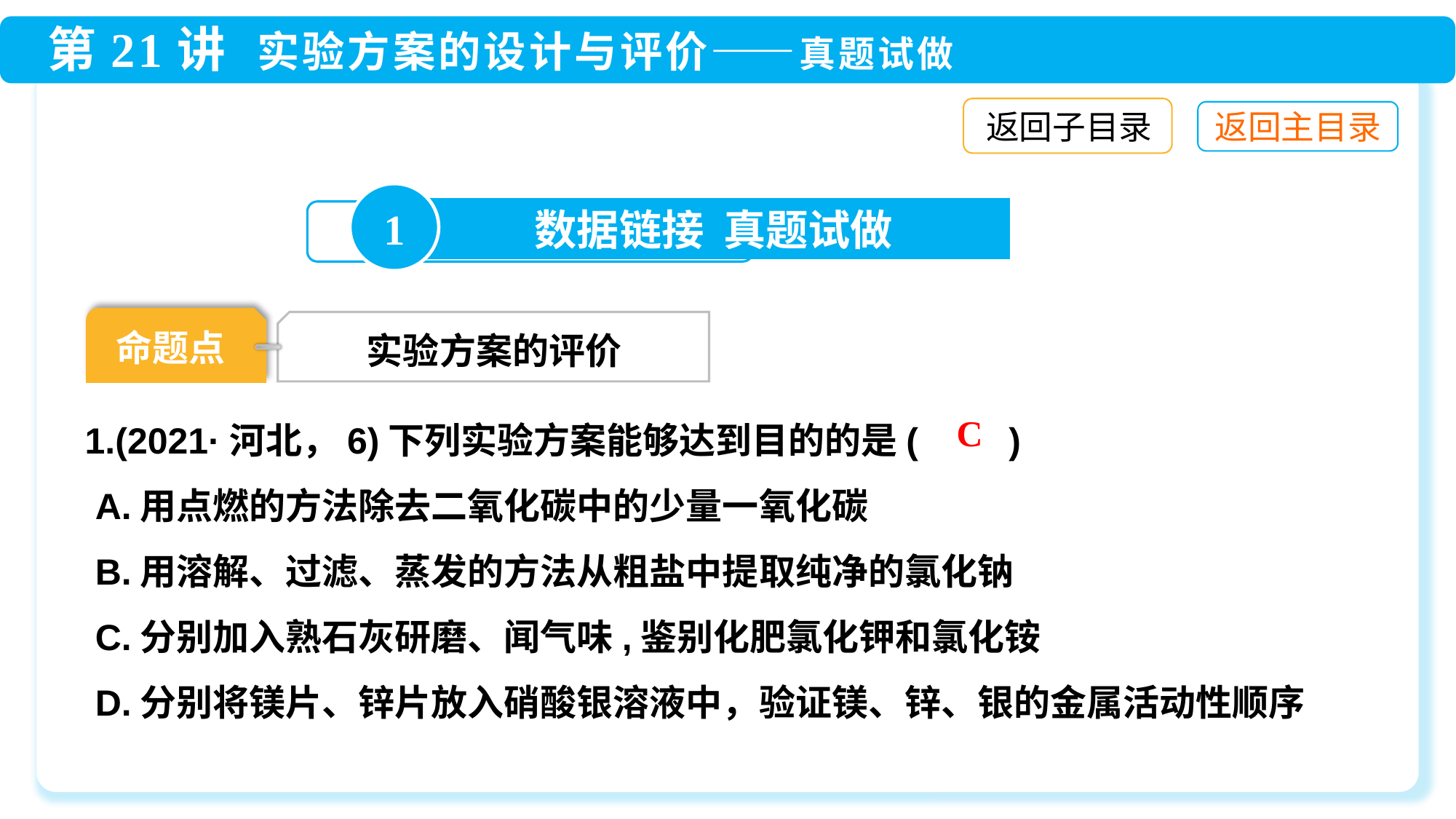

返回子目录

1
数据链接  真题试做

命题点
  实验方案的评价

1.(2021·河北，6)下列实验方案能够达到目的的是(　　)
 A.用点燃的方法除去二氧化碳中的少量一氧化碳
 B.用溶解、过滤、蒸发的方法从粗盐中提取纯净的氯化钠
 C.分别加入熟石灰研磨、闻气味,鉴别化肥氯化钾和氯化铵
 D.分别将镁片、锌片放入硝酸银溶液中，验证镁、锌、银的金属活动性顺序
C